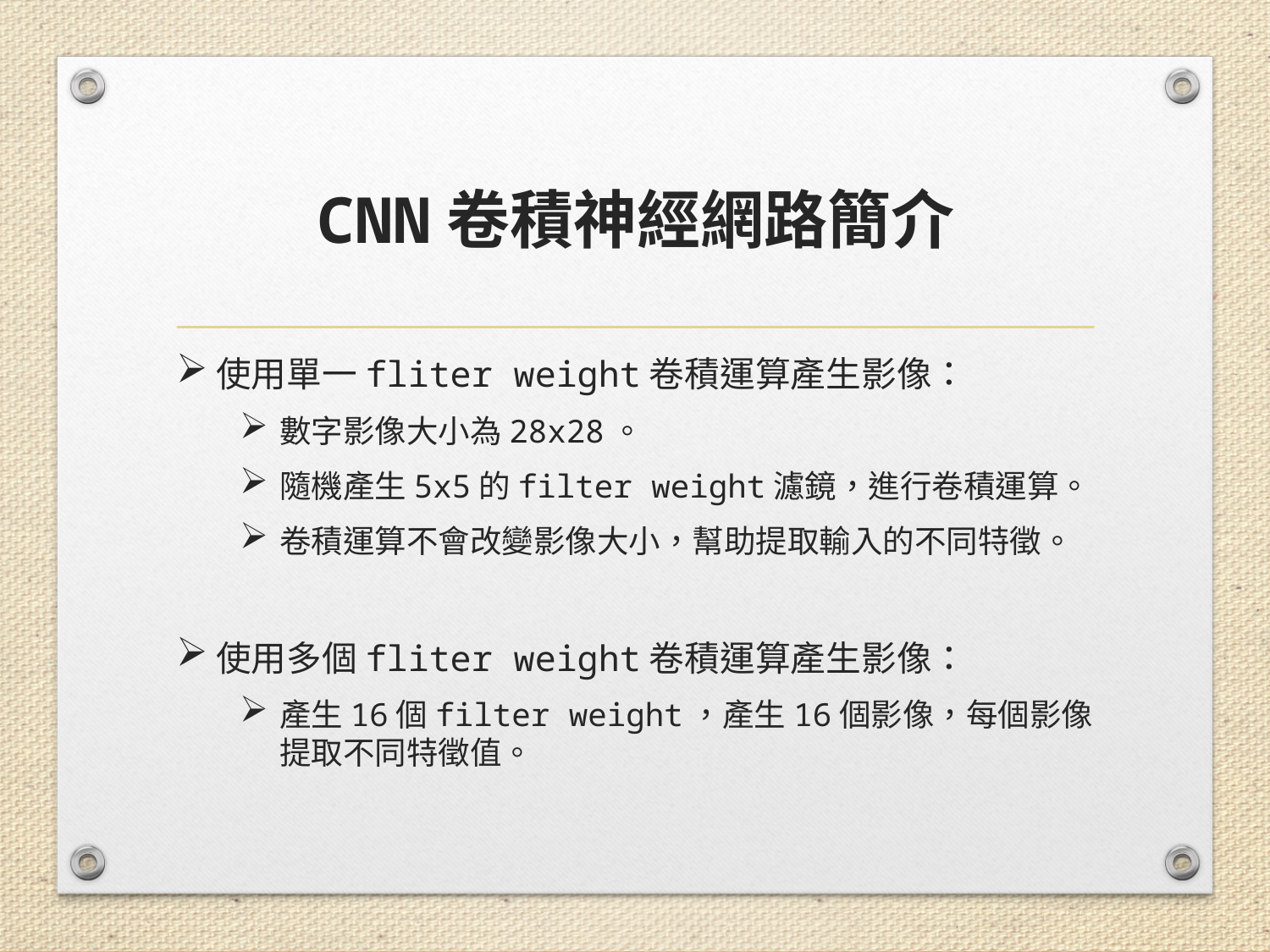

# CNN卷積神經網路簡介
使用單一fliter weight卷積運算產生影像：
數字影像大小為28x28。
隨機產生5x5的filter weight濾鏡，進行卷積運算。
卷積運算不會改變影像大小，幫助提取輸入的不同特徵。

使用多個fliter weight卷積運算產生影像：
產生16個filter weight，產生16個影像，每個影像提取不同特徵值。